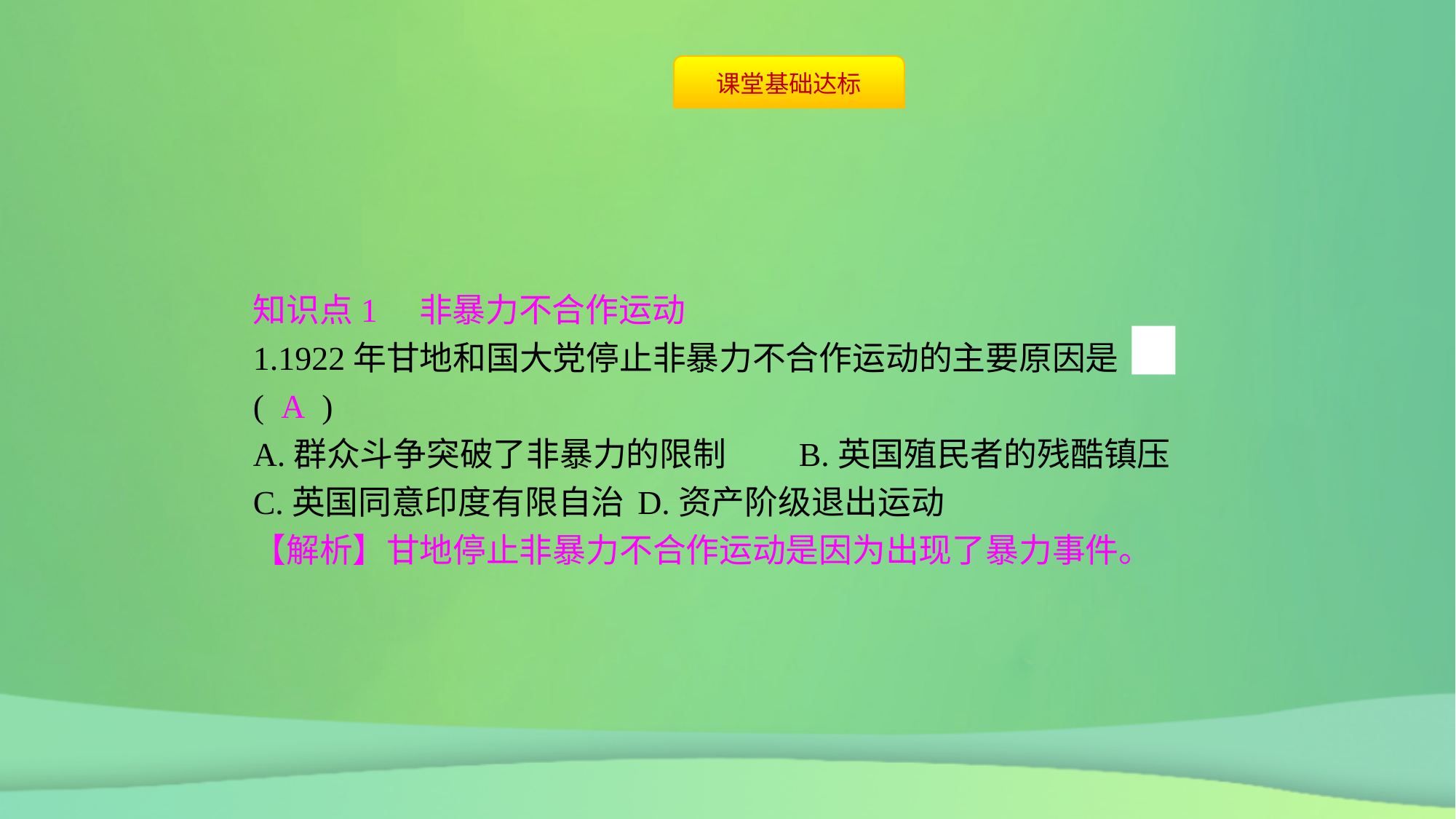

知识点1　非暴力不合作运动
1.1922年甘地和国大党停止非暴力不合作运动的主要原因是(  A  )
A.群众斗争突破了非暴力的限制	B.英国殖民者的残酷镇压
C.英国同意印度有限自治	D.资产阶级退出运动
【解析】甘地停止非暴力不合作运动是因为出现了暴力事件。